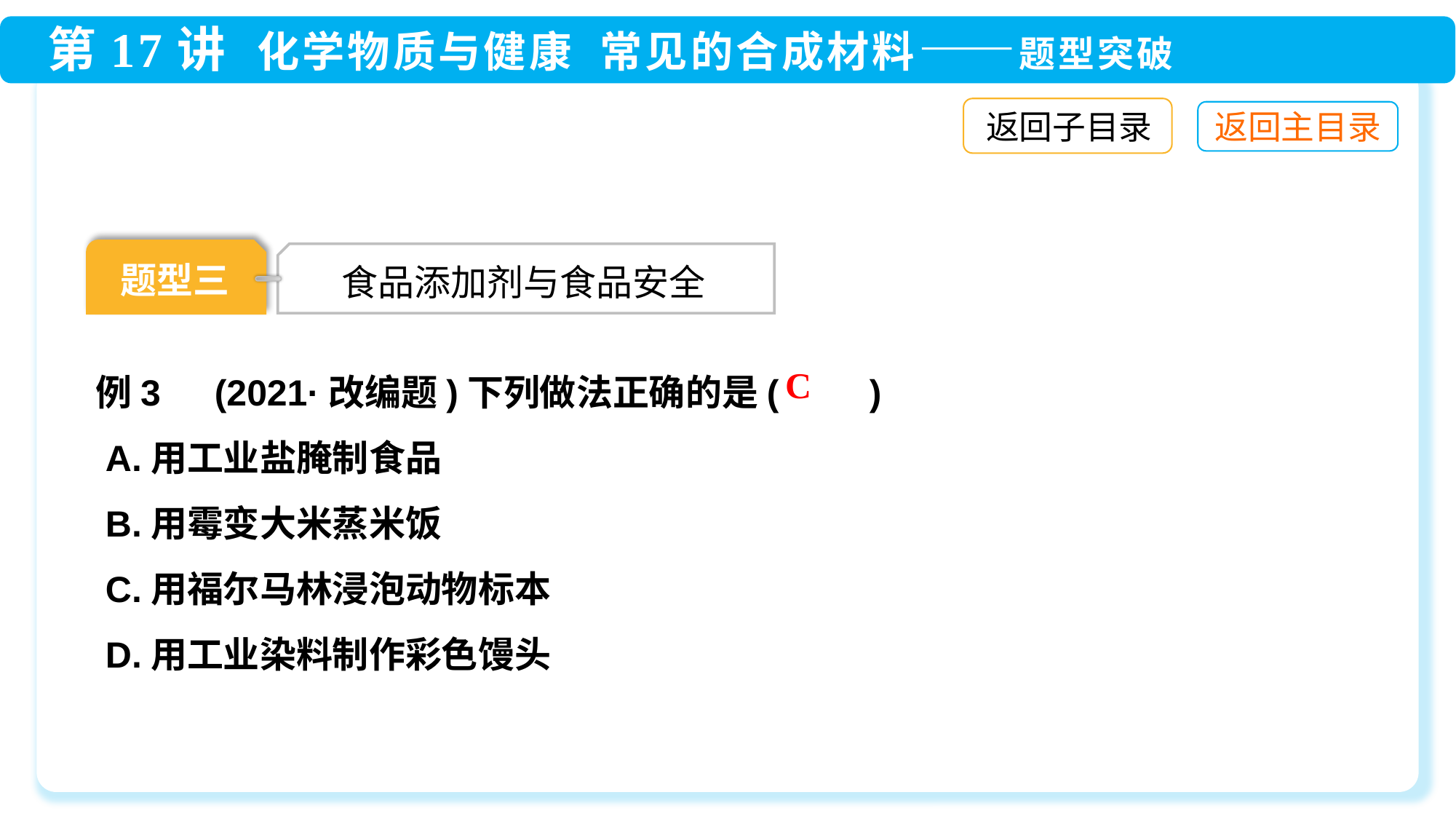

返回子目录
题型三
食品添加剂与食品安全

例3　(2021·改编题)下列做法正确的是(　　)
 A.用工业盐腌制食品
 B.用霉变大米蒸米饭
 C.用福尔马林浸泡动物标本
 D.用工业染料制作彩色馒头
C